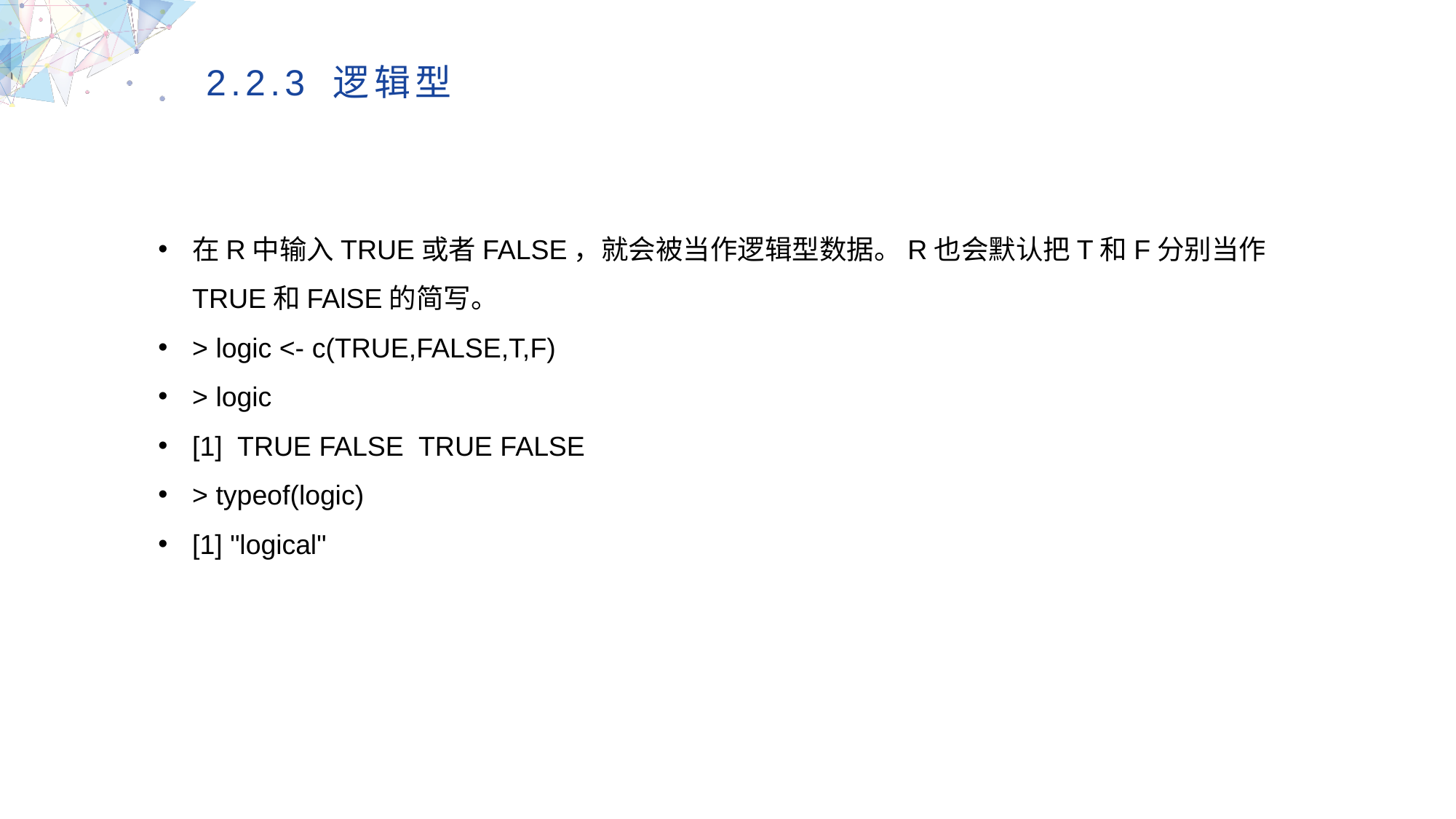

2.2.3 逻辑型
在R中输入TRUE或者FALSE，就会被当作逻辑型数据。R也会默认把T和F分别当作TRUE和FAlSE的简写。
> logic <- c(TRUE,FALSE,T,F)
> logic
[1]  TRUE FALSE  TRUE FALSE
> typeof(logic)
[1] "logical"

MULTIPURPOSE PRESENTATION TEMPLATE | UNIQUE DESIGN
Welcome Message
Please replace text, click add relevant headline, modify the text content, also can copy your content to this directly. Please replace text, click add relevant headline, modify the text content, also can copy your content to this directly.